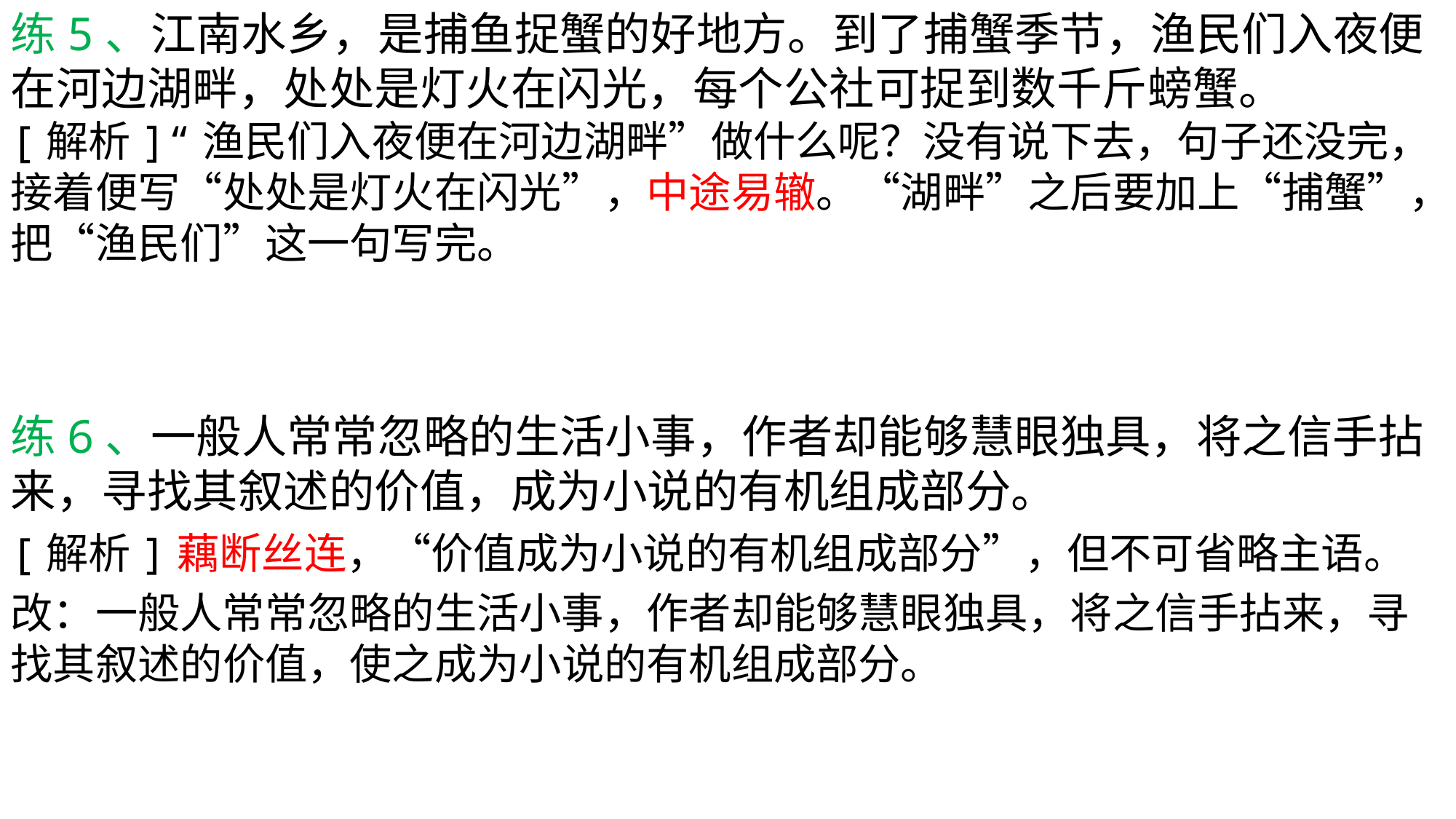

练5、江南水乡，是捕鱼捉蟹的好地方。到了捕蟹季节，渔民们入夜便在河边湖畔，处处是灯火在闪光，每个公社可捉到数千斤螃蟹。
[解析]“渔民们入夜便在河边湖畔”做什么呢？没有说下去，句子还没完，接着便写“处处是灯火在闪光”，中途易辙。“湖畔”之后要加上“捕蟹”，把“渔民们”这一句写完。
练6、一般人常常忽略的生活小事，作者却能够慧眼独具，将之信手拈来，寻找其叙述的价值，成为小说的有机组成部分。
[解析]藕断丝连，“价值成为小说的有机组成部分”，但不可省略主语。
改：一般人常常忽略的生活小事，作者却能够慧眼独具，将之信手拈来，寻找其叙述的价值，使之成为小说的有机组成部分。